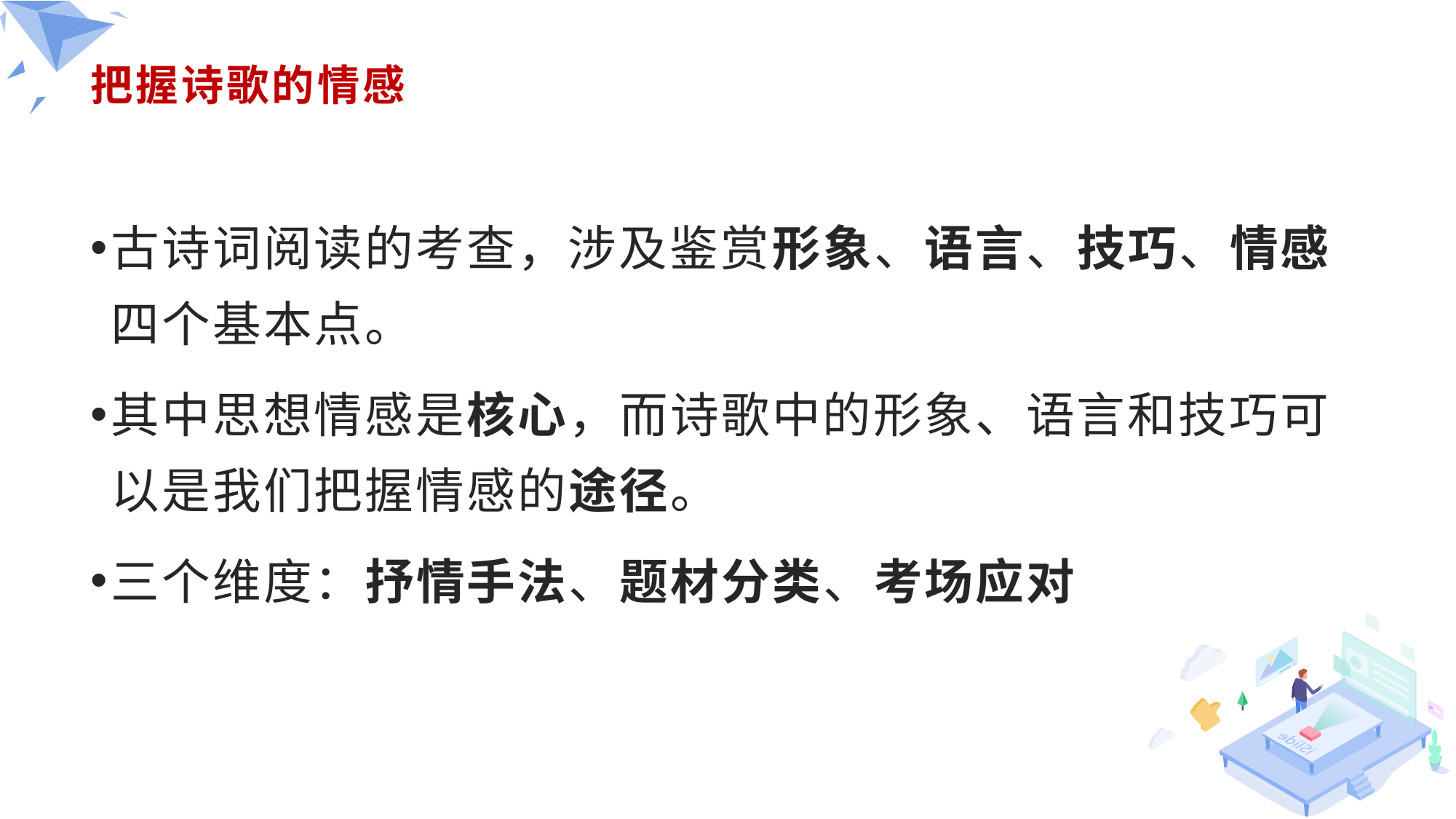

# 把握诗歌的情感
古诗词阅读的考查，涉及鉴赏形象、语言、技巧、情感四个基本点。
其中思想情感是核心，而诗歌中的形象、语言和技巧可以是我们把握情感的途径。
三个维度：抒情手法、题材分类、考场应对